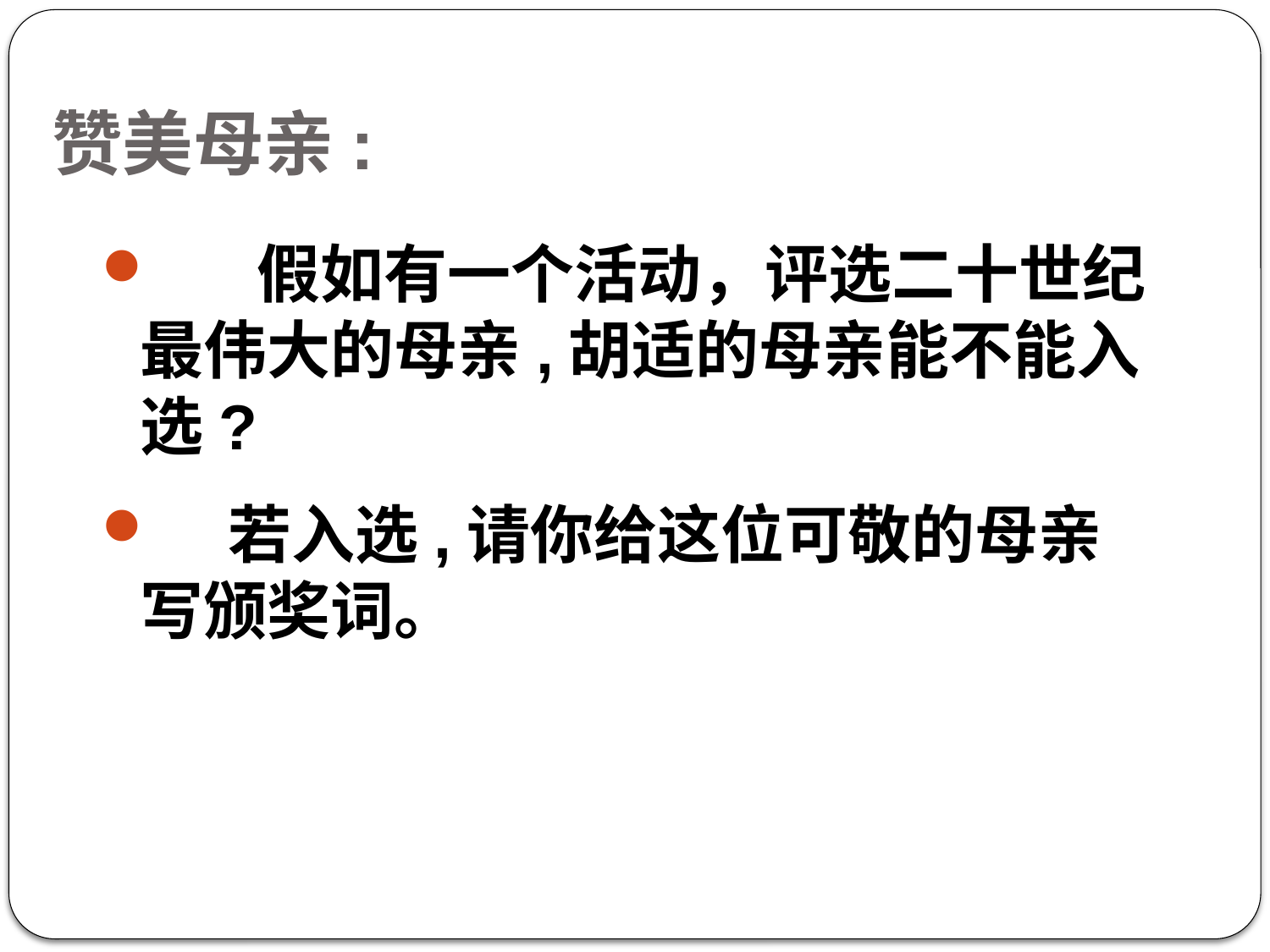

# 赞美母亲:
      假如有一个活动，评选二十世纪最伟大的母亲,胡适的母亲能不能入选?
    若入选,请你给这位可敬的母亲写颁奖词。